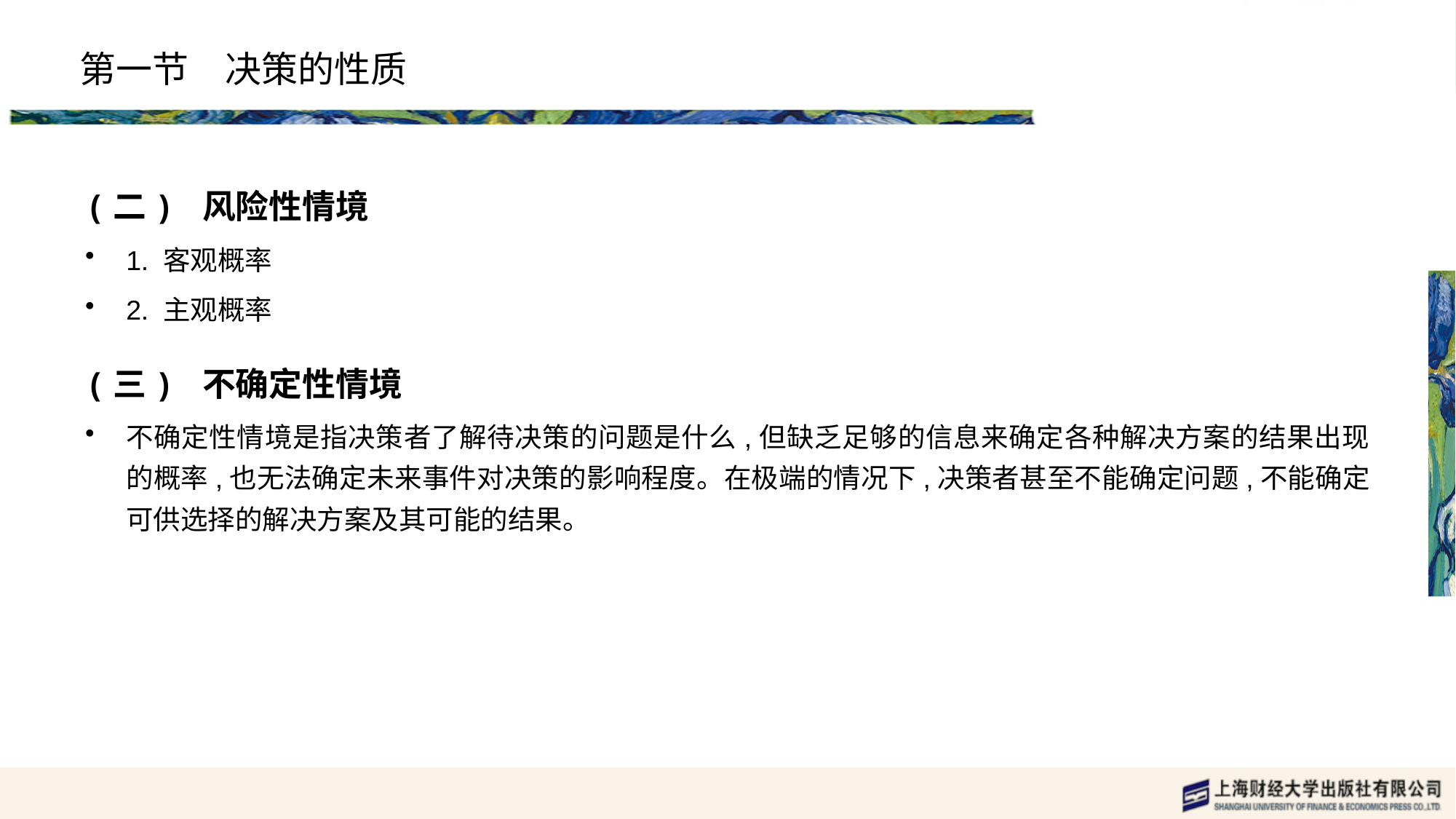

# 第一节　决策的性质
(二) 风险性情境
1. 客观概率
2. 主观概率
(三) 不确定性情境
不确定性情境是指决策者了解待决策的问题是什么,但缺乏足够的信息来确定各种解决方案的结果出现的概率,也无法确定未来事件对决策的影响程度。在极端的情况下,决策者甚至不能确定问题,不能确定可供选择的解决方案及其可能的结果。